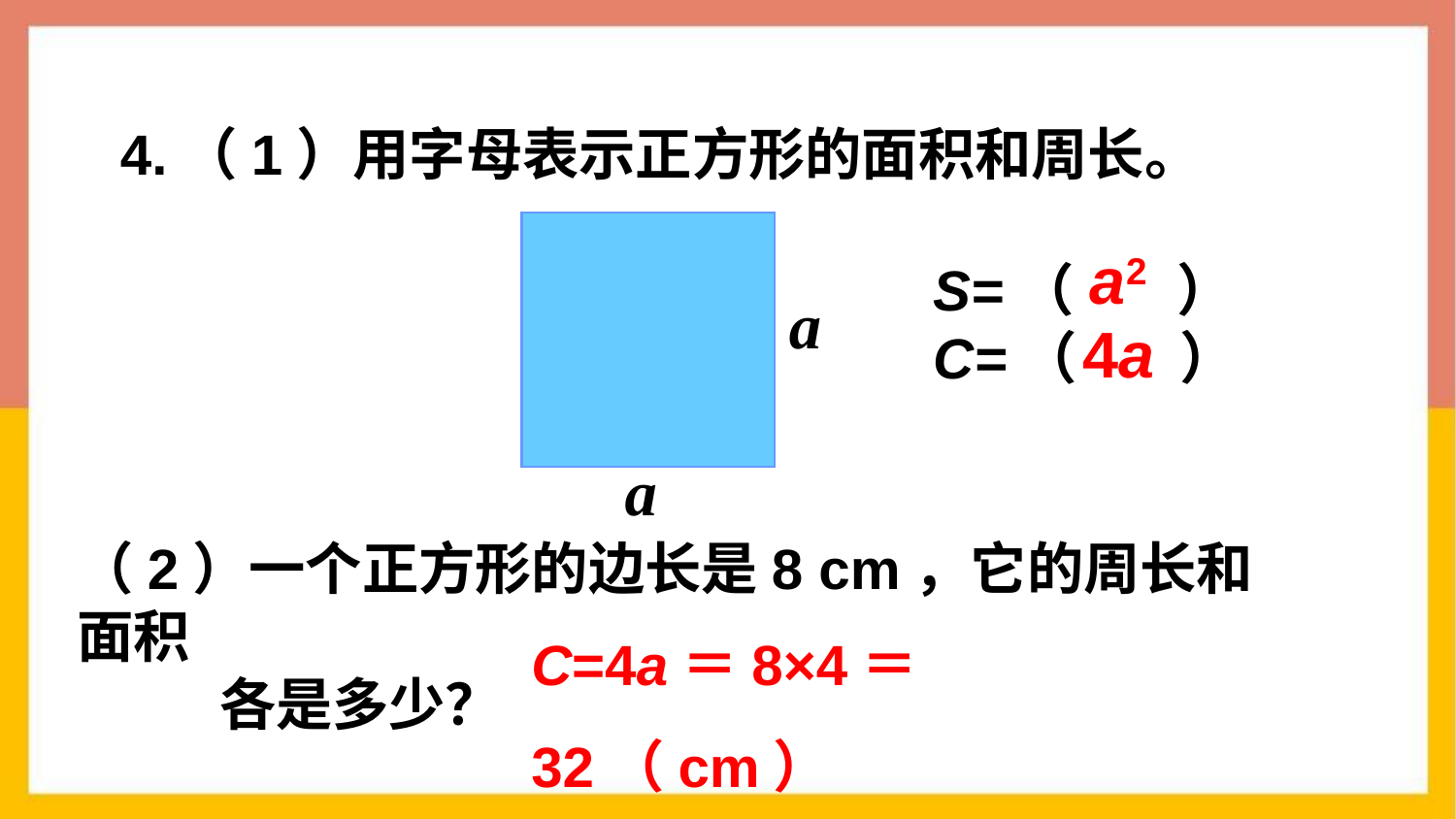

4.（1）用字母表示正方形的面积和周长。

a2
S=（        ）
C=（        ）
a
4a
a
（2）一个正方形的边长是8 cm，它的周长和面积
          各是多少？
C=4a＝8×4＝32（cm）
S=a2＝8×8＝64（cm2）